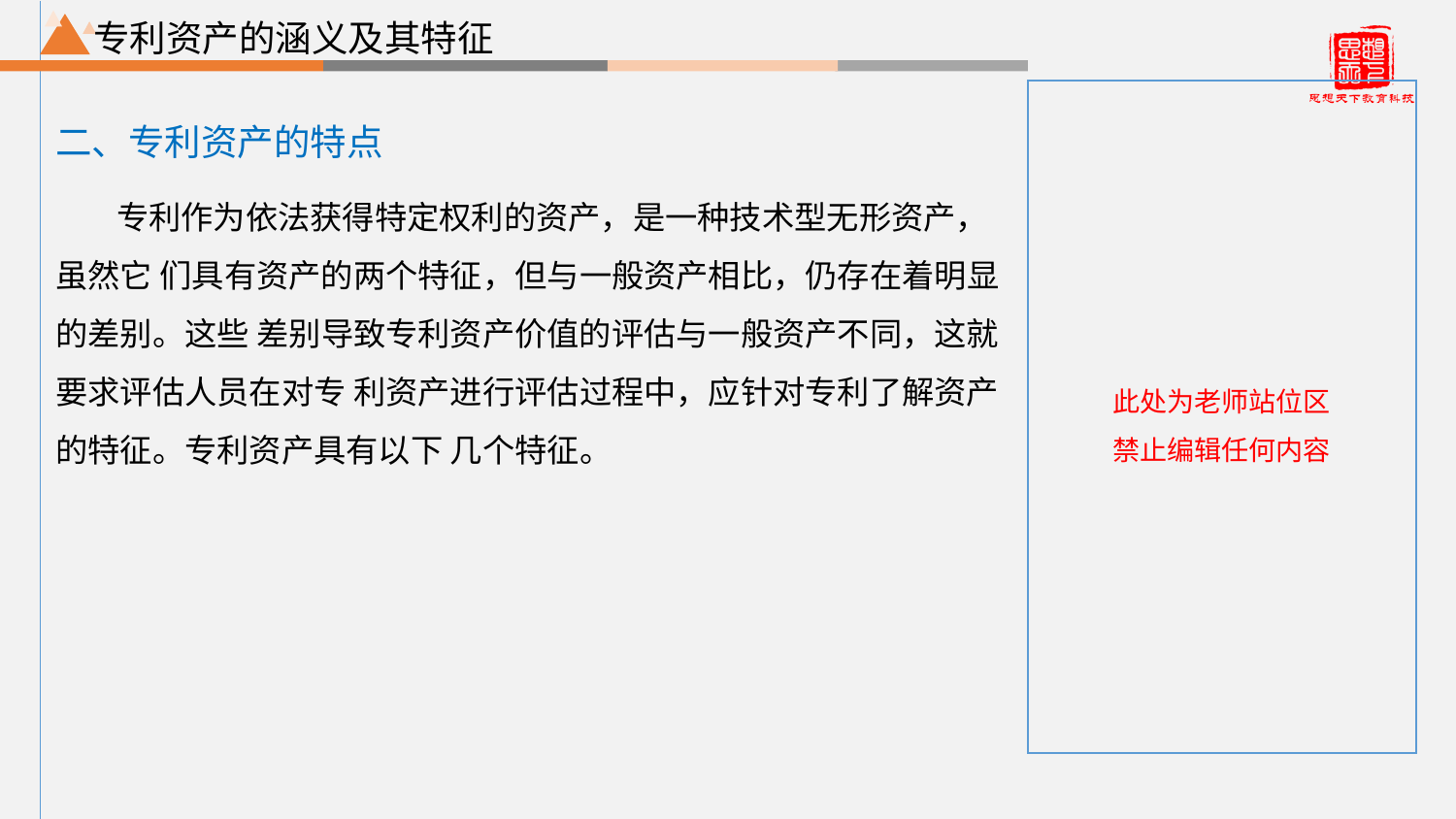

根据实际情况添加不同层级标题
# 专利资产的涵义及其特征
二、专利资产的特点
专利作为依法获得特定权利的资产，是一种技术型无形资产，虽然它 们具有资产的两个特征，但与一般资产相比，仍存在着明显的差别。这些 差别导致专利资产价值的评估与一般资产不同，这就要求评估人员在对专 利资产进行评估过程中，应针对专利了解资产的特征。专利资产具有以下 几个特征。
93